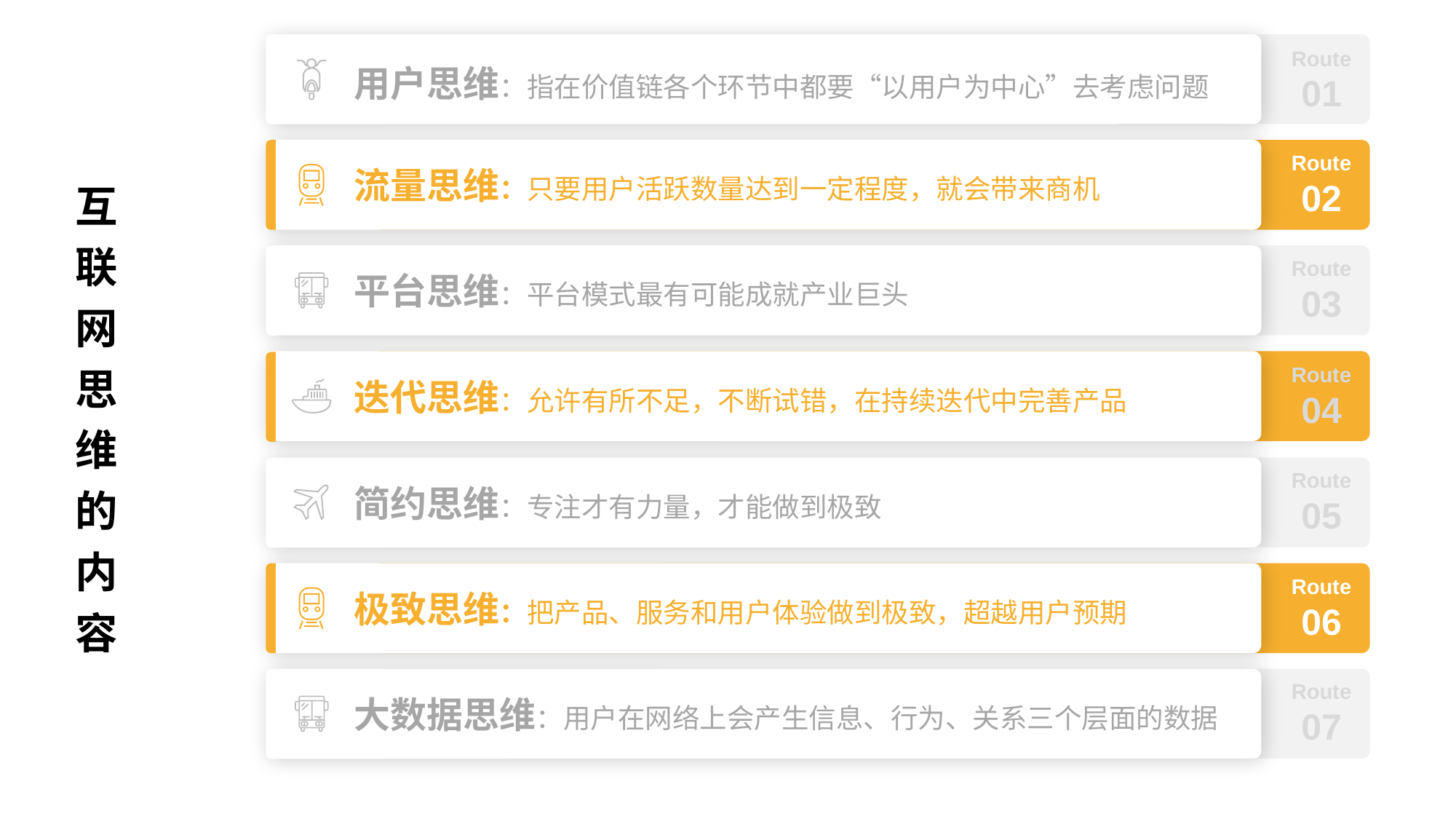

Route
01

用户思维：指在价值链各个环节中都要“以用户为中心”去考虑问题

Route
02
流量思维：只要用户活跃数量达到一定程度，就会带来商机

互联网思维的内容

Route
03
平台思维：平台模式最有可能成就产业巨头

Route
04
迭代思维：允许有所不足，不断试错，在持续迭代中完善产品

Route
05
简约思维：专注才有力量，才能做到极致

Route
06
极致思维：把产品、服务和用户体验做到极致，超越用户预期

Route
07
大数据思维：用户在网络上会产生信息、行为、关系三个层面的数据